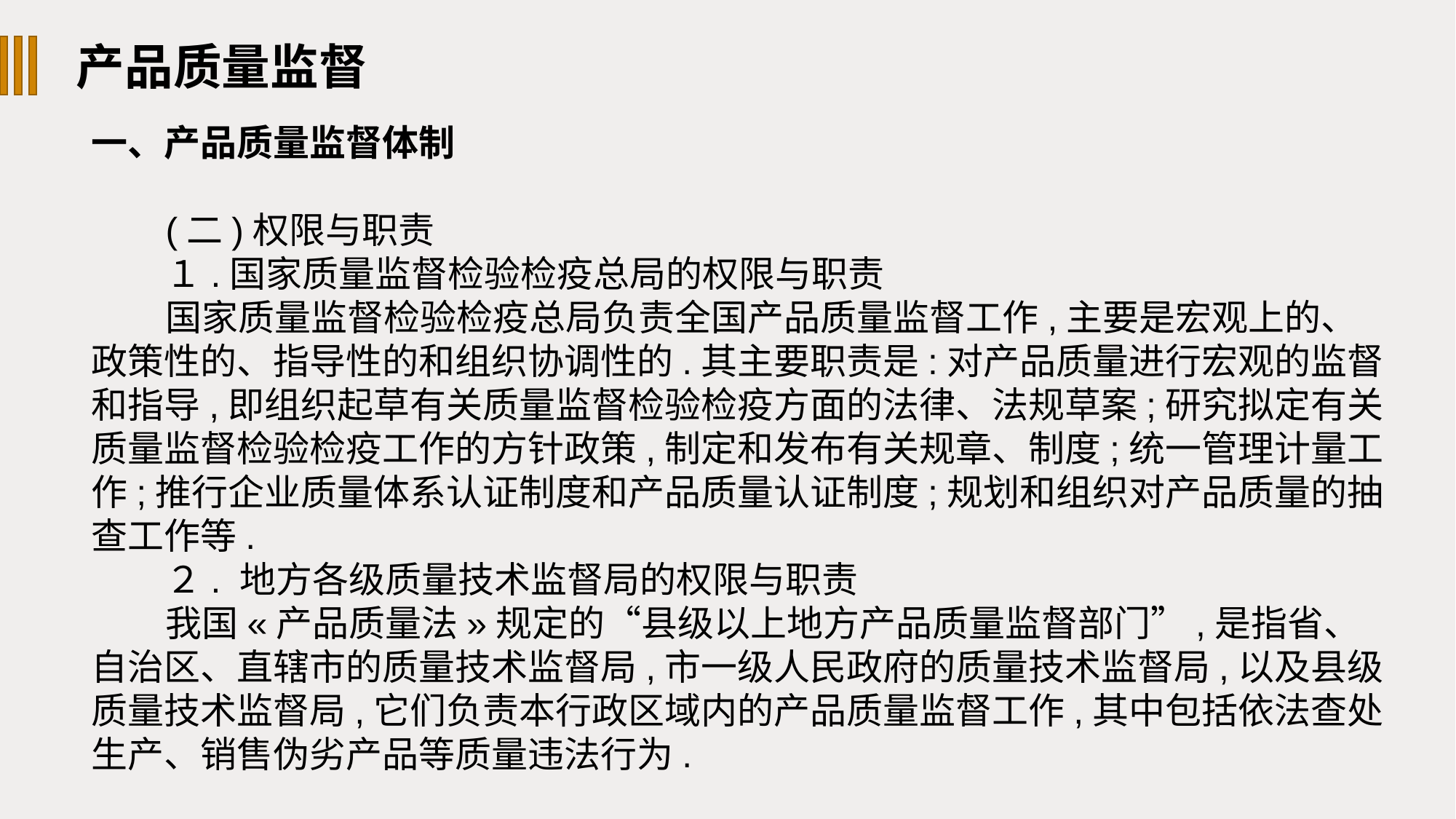

产品质量监督

一、产品质量监督体制

(二)权限与职责
１.国家质量监督检验检疫总局的权限与职责
国家质量监督检验检疫总局负责全国产品质量监督工作,主要是宏观上的、政策性的、指导性的和组织协调性的.其主要职责是:对产品质量进行宏观的监督和指导,即组织起草有关质量监督检验检疫方面的法律、法规草案;研究拟定有关质量监督检验检疫工作的方针政策,制定和发布有关规章、制度;统一管理计量工作;推行企业质量体系认证制度和产品质量认证制度;规划和组织对产品质量的抽查工作等.
２. 地方各级质量技术监督局的权限与职责
我国«产品质量法»规定的“县级以上地方产品质量监督部门”,是指省、自治区、直辖市的质量技术监督局,市一级人民政府的质量技术监督局,以及县级质量技术监督局,它们负责本行政区域内的产品质量监督工作,其中包括依法查处生产、销售伪劣产品等质量违法行为.